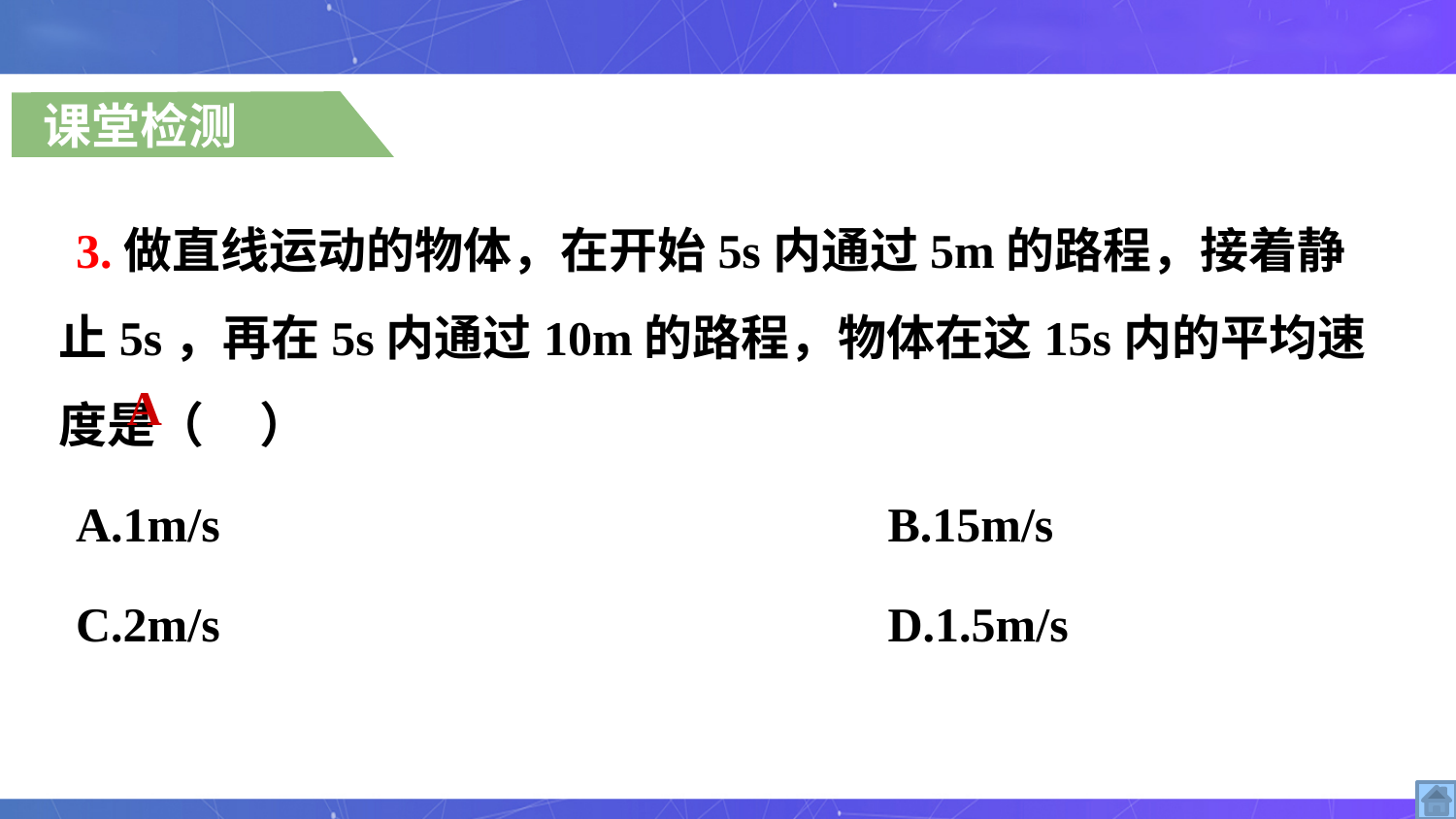

课堂检测

3.做直线运动的物体，在开始5s内通过5m的路程，接着静止5s，再在5s内通过10m的路程，物体在这15s内的平均速度是（     ）
A.1m/s                                                       B.15m/s
C.2m/s                                                       D.1.5m/s
 A